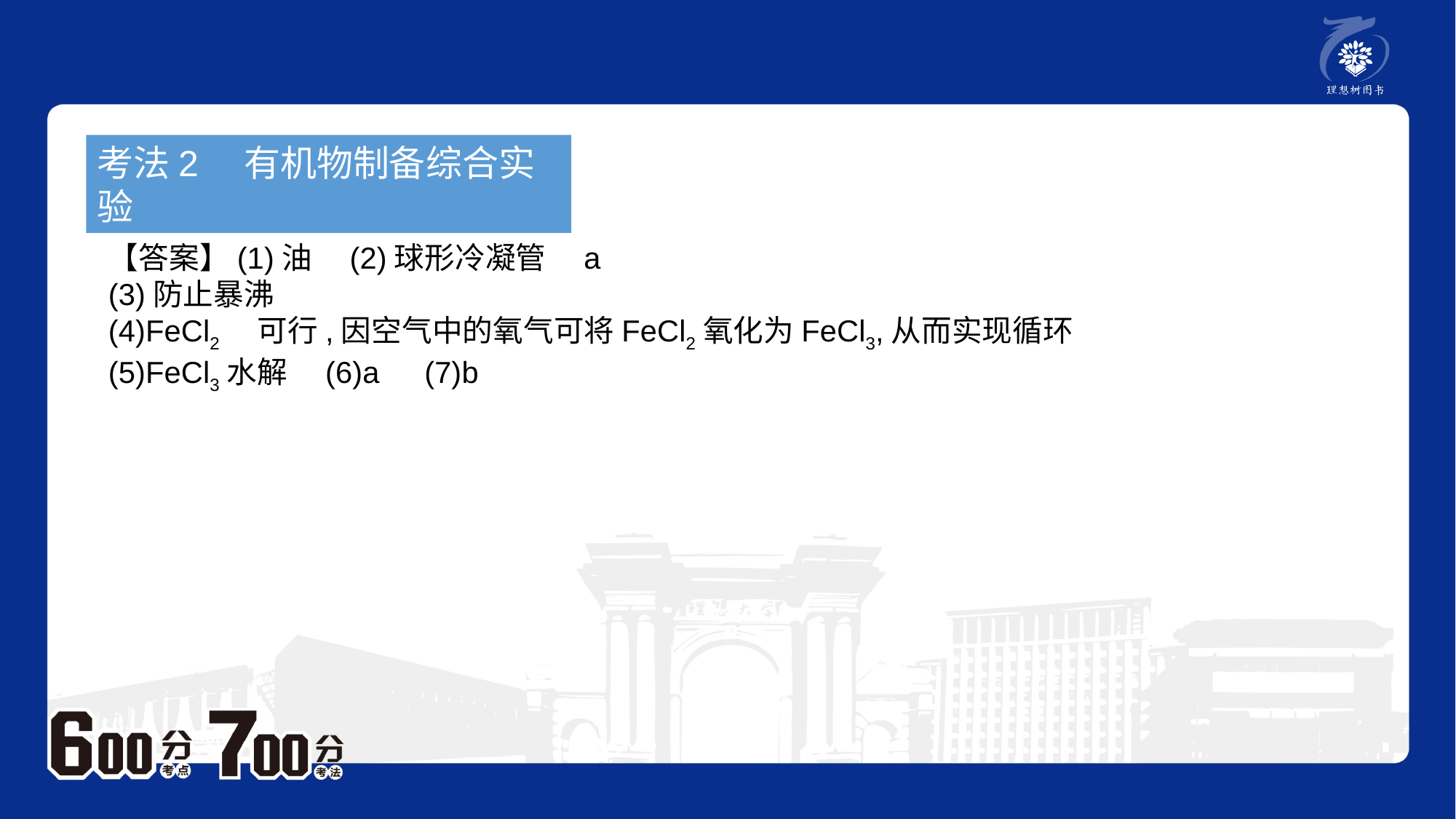

考法2　有机物制备综合实验
【答案】(1)油　(2)球形冷凝管　a
(3)防止暴沸
(4)FeCl2　可行,因空气中的氧气可将FeCl2氧化为FeCl3,从而实现循环
(5)FeCl3水解　(6)a　(7)b